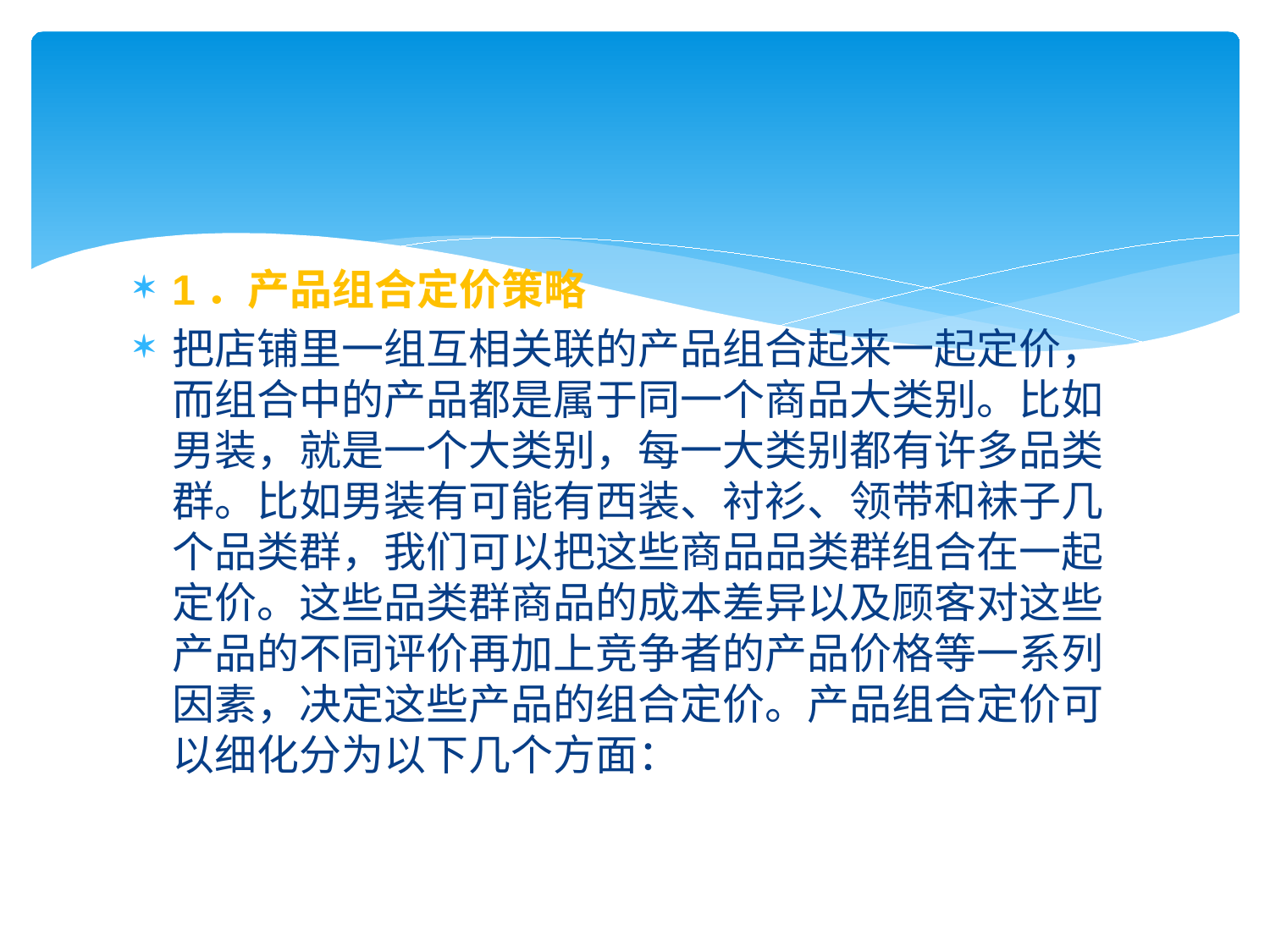

1．产品组合定价策略
把店铺里一组互相关联的产品组合起来一起定价，而组合中的产品都是属于同一个商品大类别。比如男装，就是一个大类别，每一大类别都有许多品类群。比如男装有可能有西装、衬衫、领带和袜子几个品类群，我们可以把这些商品品类群组合在一起定价。这些品类群商品的成本差异以及顾客对这些产品的不同评价再加上竞争者的产品价格等一系列因素，决定这些产品的组合定价。产品组合定价可以细化分为以下几个方面：